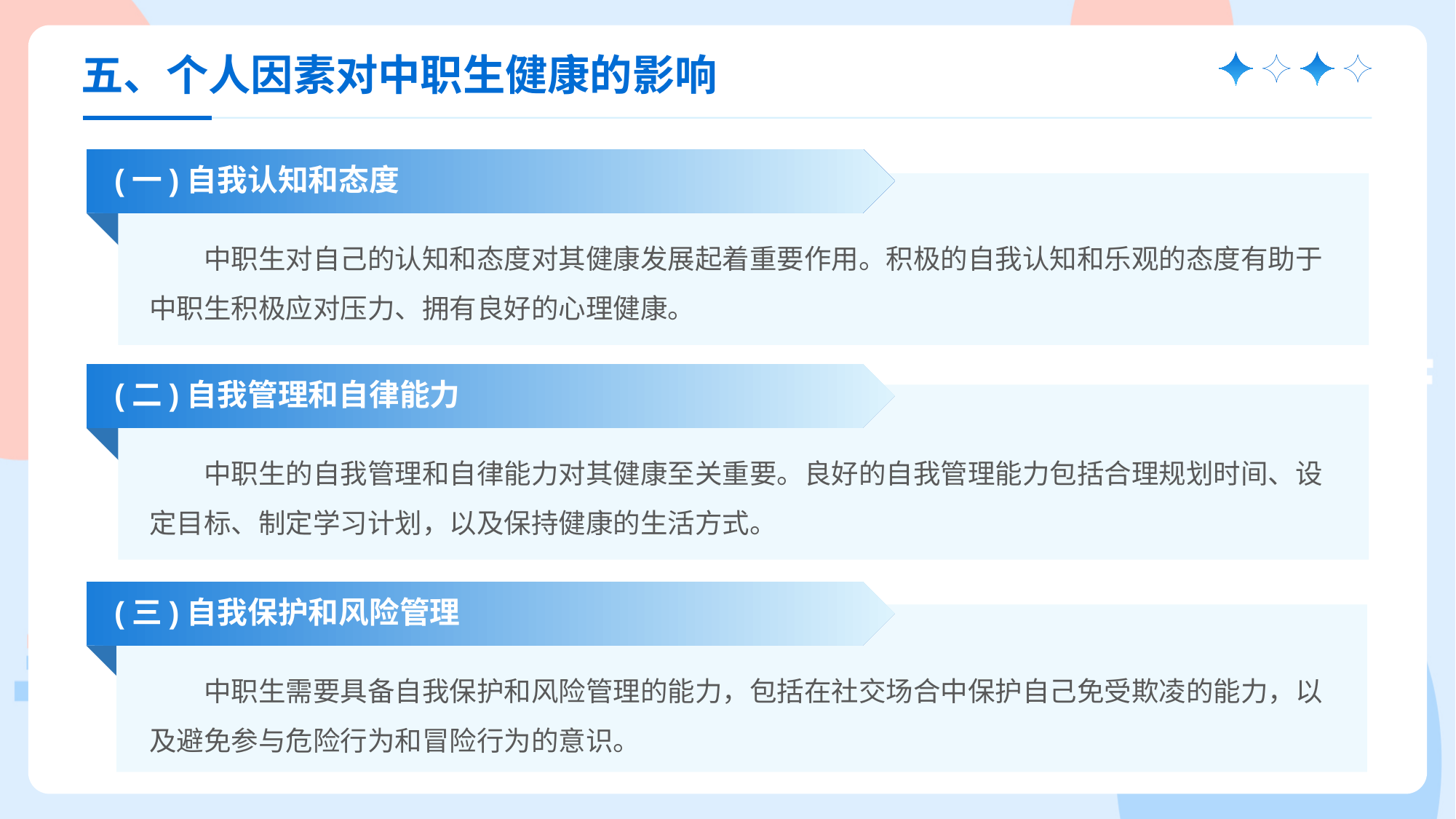

五、个人因素对中职生健康的影响
(一)自我认知和态度

中职生对自己的认知和态度对其健康发展起着重要作用。积极的自我认知和乐观的态度有助于中职生积极应对压力、拥有良好的心理健康。
(二)自我管理和自律能力

中职生的自我管理和自律能力对其健康至关重要。良好的自我管理能力包括合理规划时间、设定目标、制定学习计划，以及保持健康的生活方式。
(三)自我保护和风险管理

中职生需要具备自我保护和风险管理的能力，包括在社交场合中保护自己免受欺凌的能力，以及避免参与危险行为和冒险行为的意识。